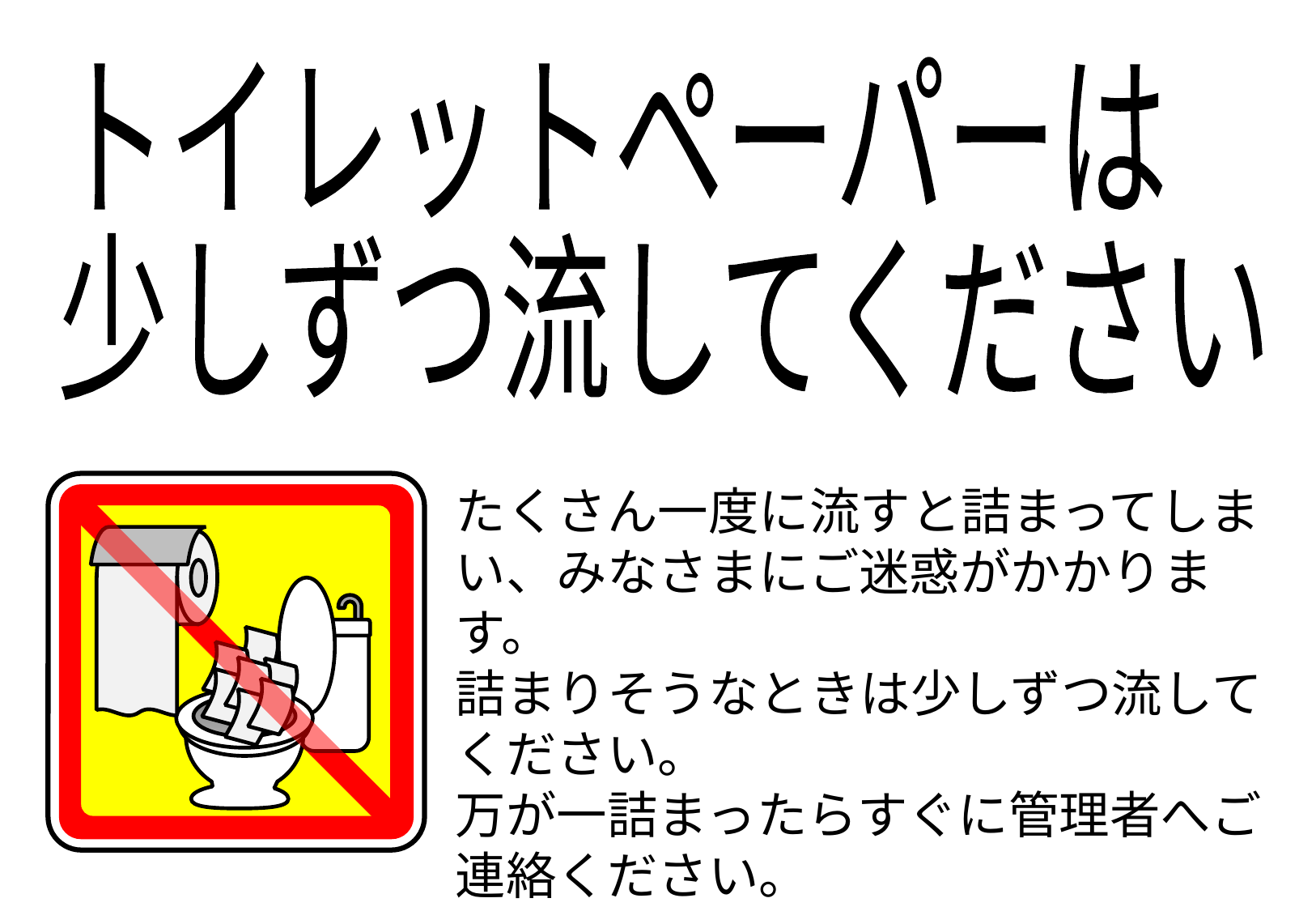

トイレットペーパーは
少しずつ流してください

たくさん一度に流すと詰まってしまい、みなさまにご迷惑がかかります。
詰まりそうなときは少しずつ流してください。
万が一詰まったらすぐに管理者へご連絡ください。